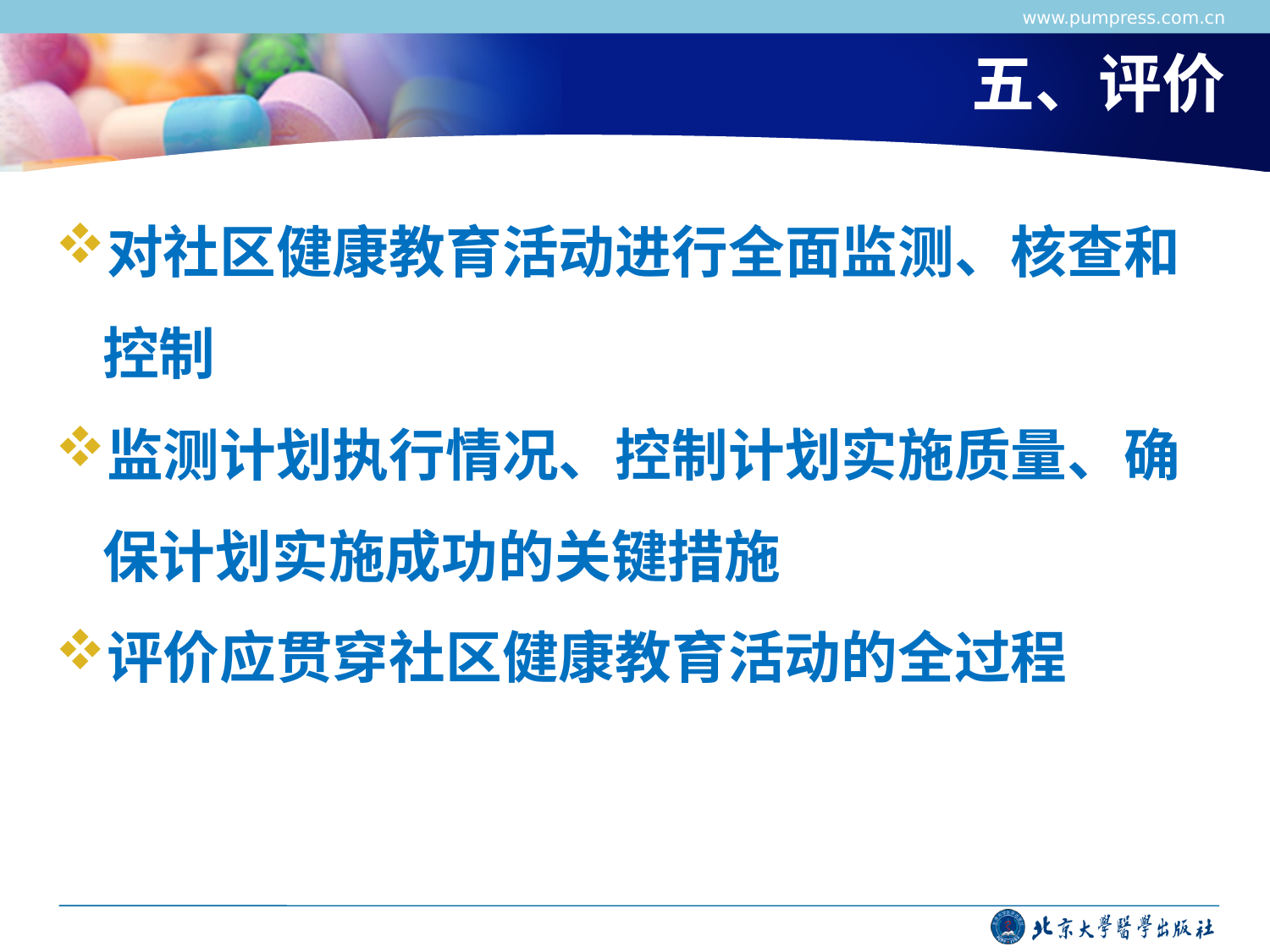

www.pumpress.com.cn
# 五、评价
对社区健康教育活动进行全面监测、核查和控制
监测计划执行情况、控制计划实施质量、确保计划实施成功的关键措施
评价应贯穿社区健康教育活动的全过程